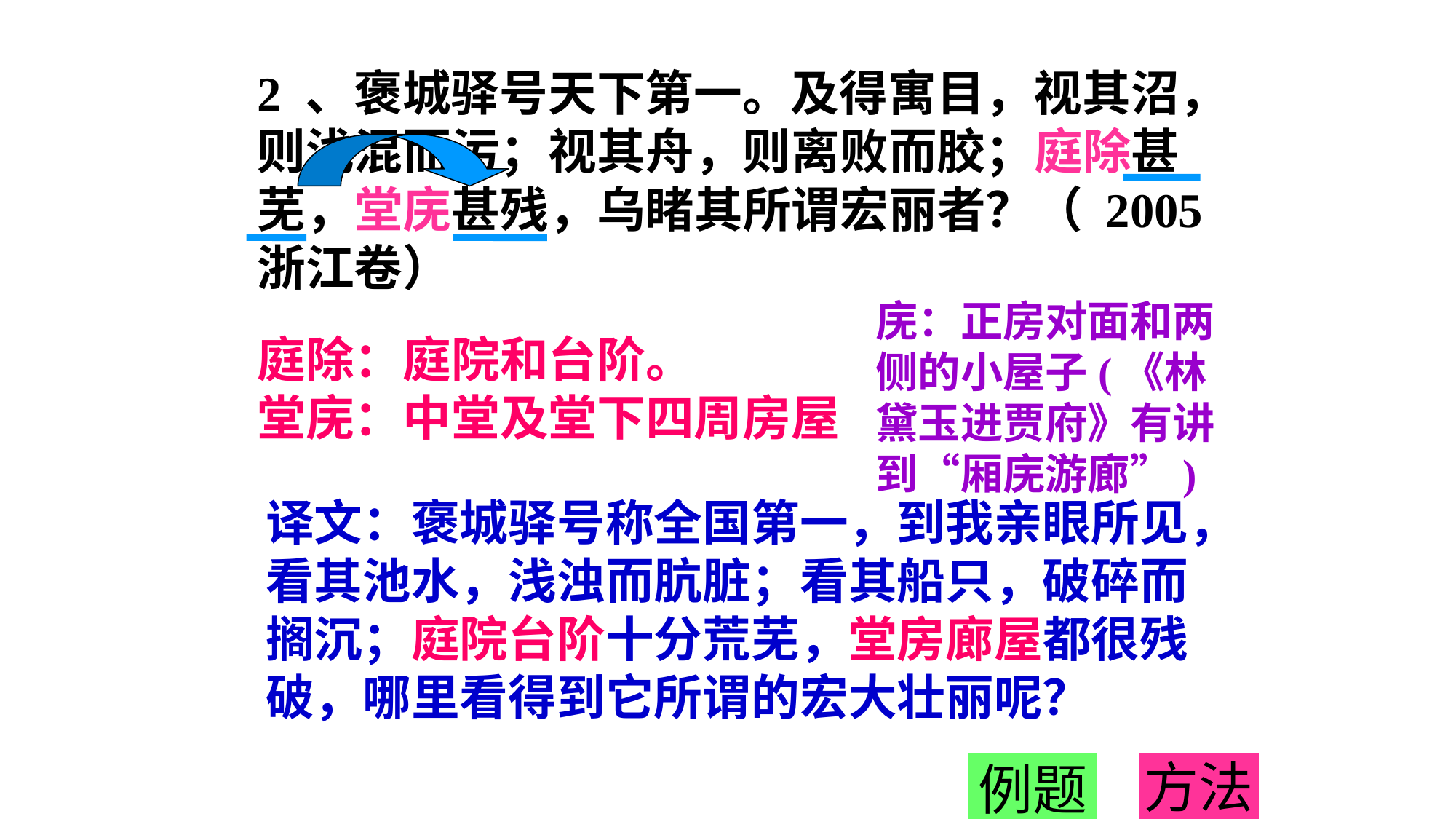

2 、褒城驿号天下第一。及得寓目，视其沼，则浅混而污；视其舟，则离败而胶；庭除甚芜，堂庑甚残，乌睹其所谓宏丽者？（ 2005浙江卷）

庑：正房对面和两侧的小屋子(《林黛玉进贾府》有讲到“厢庑游廊”)
庭除：庭院和台阶。
堂庑：中堂及堂下四周房屋
译文：褒城驿号称全国第一，到我亲眼所见，看其池水，浅浊而肮脏；看其船只，破碎而搁沉；庭院台阶十分荒芜，堂房廊屋都很残破，哪里看得到它所谓的宏大壮丽呢？
例题
方法